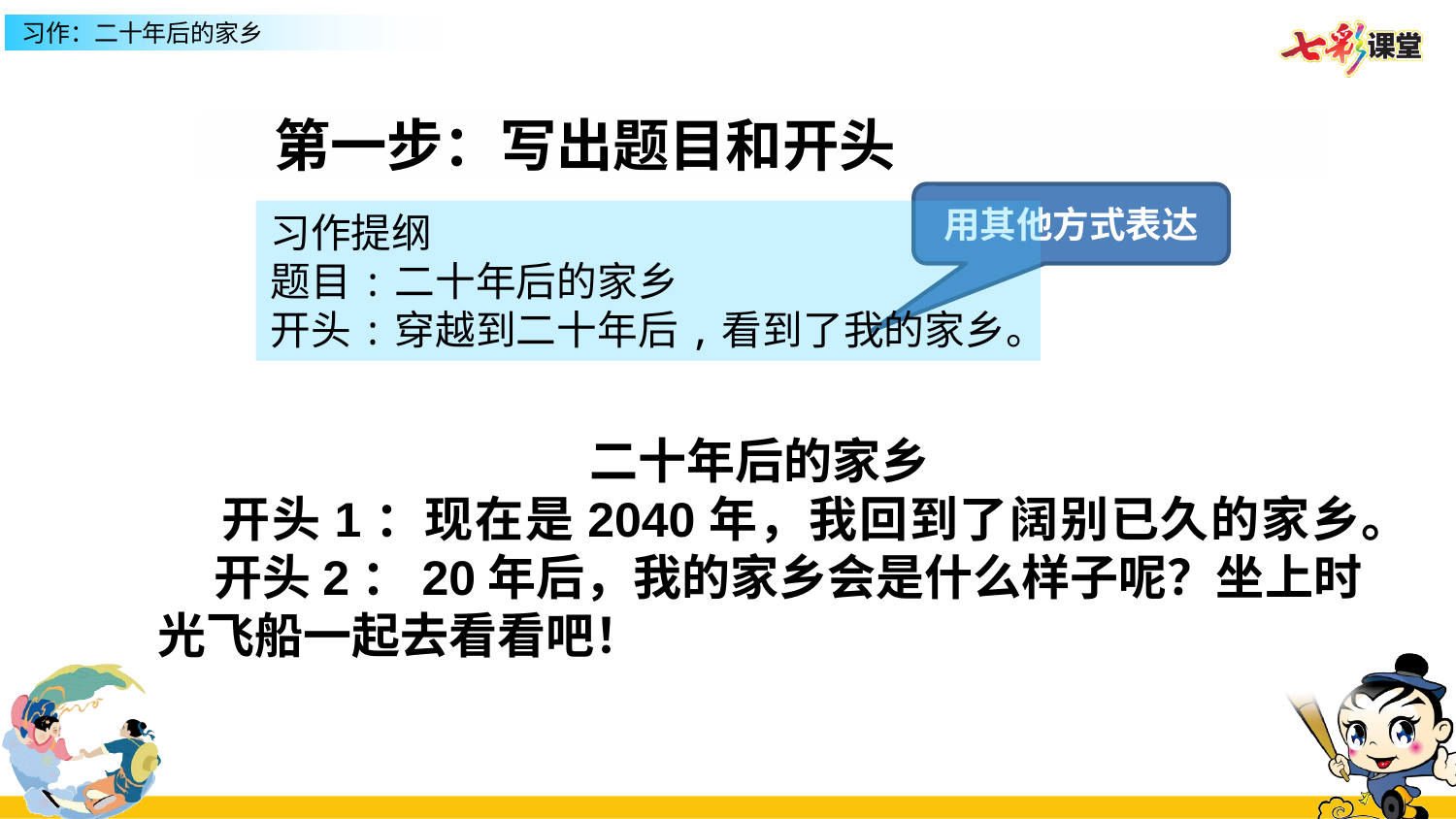

第一步：写出题目和开头
用其他方式表达
习作提纲
题目:二十年后的家乡
开头:穿越到二十年后,看到了我的家乡。
二十年后的家乡
    开头1：现在是2040年，我回到了阔别已久的家乡。
    开头2：20年后，我的家乡会是什么样子呢？坐上时光飞船一起去看看吧！